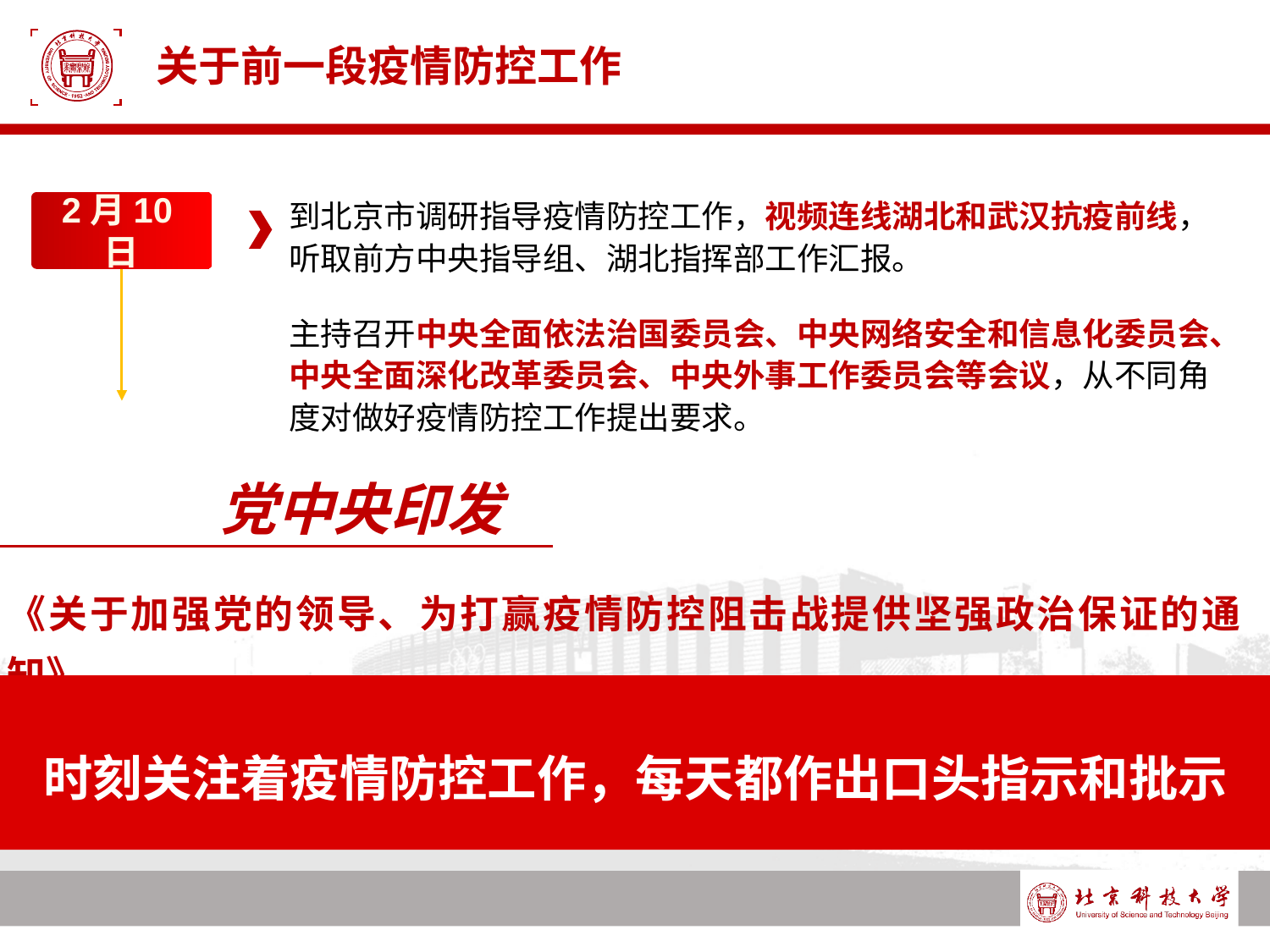

# 关于前一段疫情防控工作
到北京市调研指导疫情防控工作，视频连线湖北和武汉抗疫前线，听取前方中央指导组、湖北指挥部工作汇报。
2月10日

主持召开中央全面依法治国委员会、中央网络安全和信息化委员会、中央全面深化改革委员会、中央外事工作委员会等会议，从不同角度对做好疫情防控工作提出要求。
党中央印发
《关于加强党的领导、为打赢疫情防控阻击战提供坚强政治保证的通知》

时刻关注着疫情防控工作，每天都作出口头指示和批示